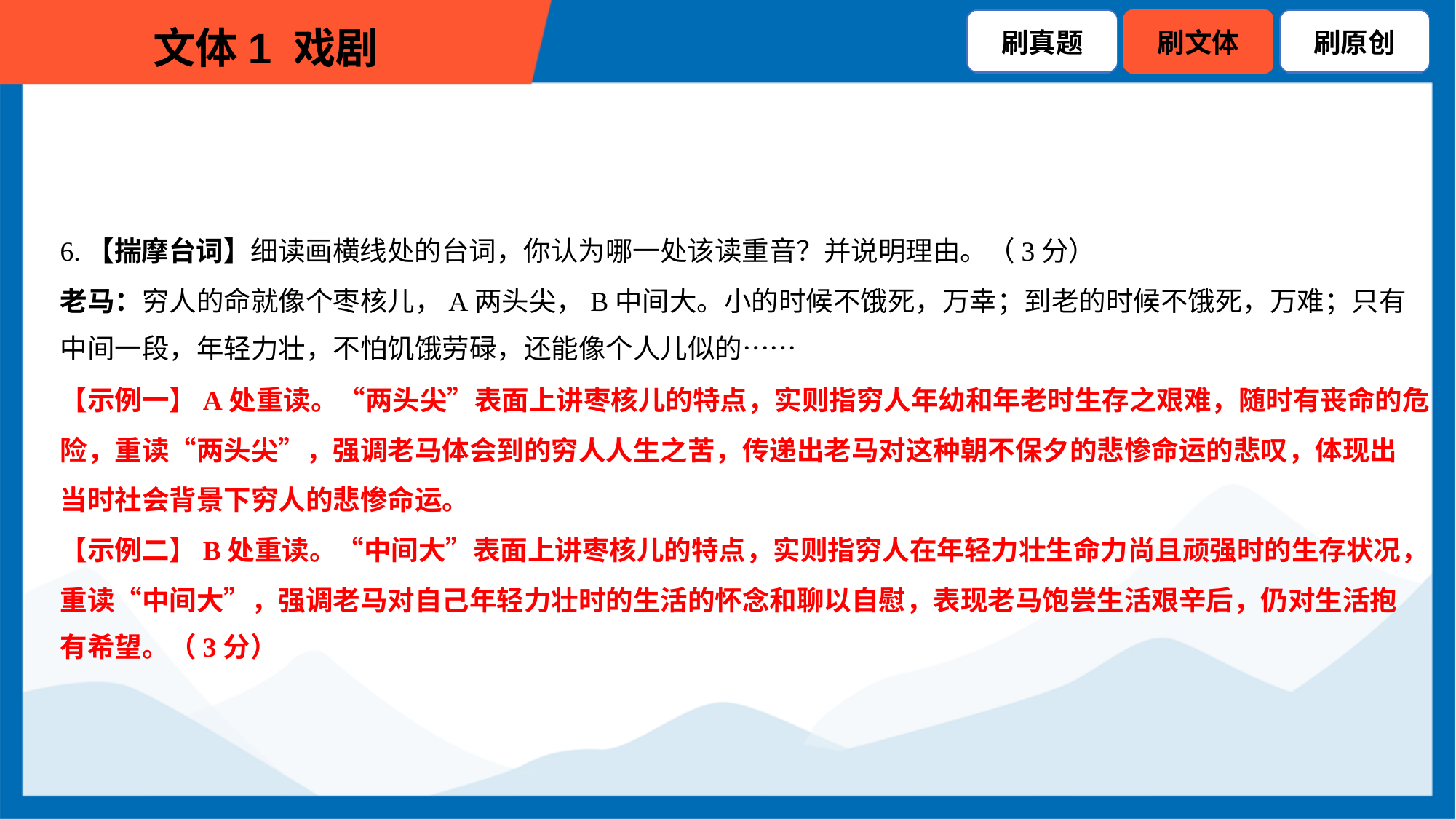

6.【揣摩台词】细读画横线处的台词，你认为哪一处该读重音？并说明理由。（3分）
老马：穷人的命就像个枣核儿，A两头尖，B中间大。小的时候不饿死，万幸；到老的时候不饿死，万难；只有
中间一段，年轻力壮，不怕饥饿劳碌，还能像个人儿似的……
【示例一】A处重读。“两头尖”表面上讲枣核儿的特点，实则指穷人年幼和年老时生存之艰难，随时有丧命的危
险，重读“两头尖”，强调老马体会到的穷人人生之苦，传递出老马对这种朝不保夕的悲惨命运的悲叹，体现出
当时社会背景下穷人的悲惨命运。
【示例二】B处重读。“中间大”表面上讲枣核儿的特点，实则指穷人在年轻力壮生命力尚且顽强时的生存状况，
重读“中间大”，强调老马对自己年轻力壮时的生活的怀念和聊以自慰，表现老马饱尝生活艰辛后，仍对生活抱
有希望。（3分）